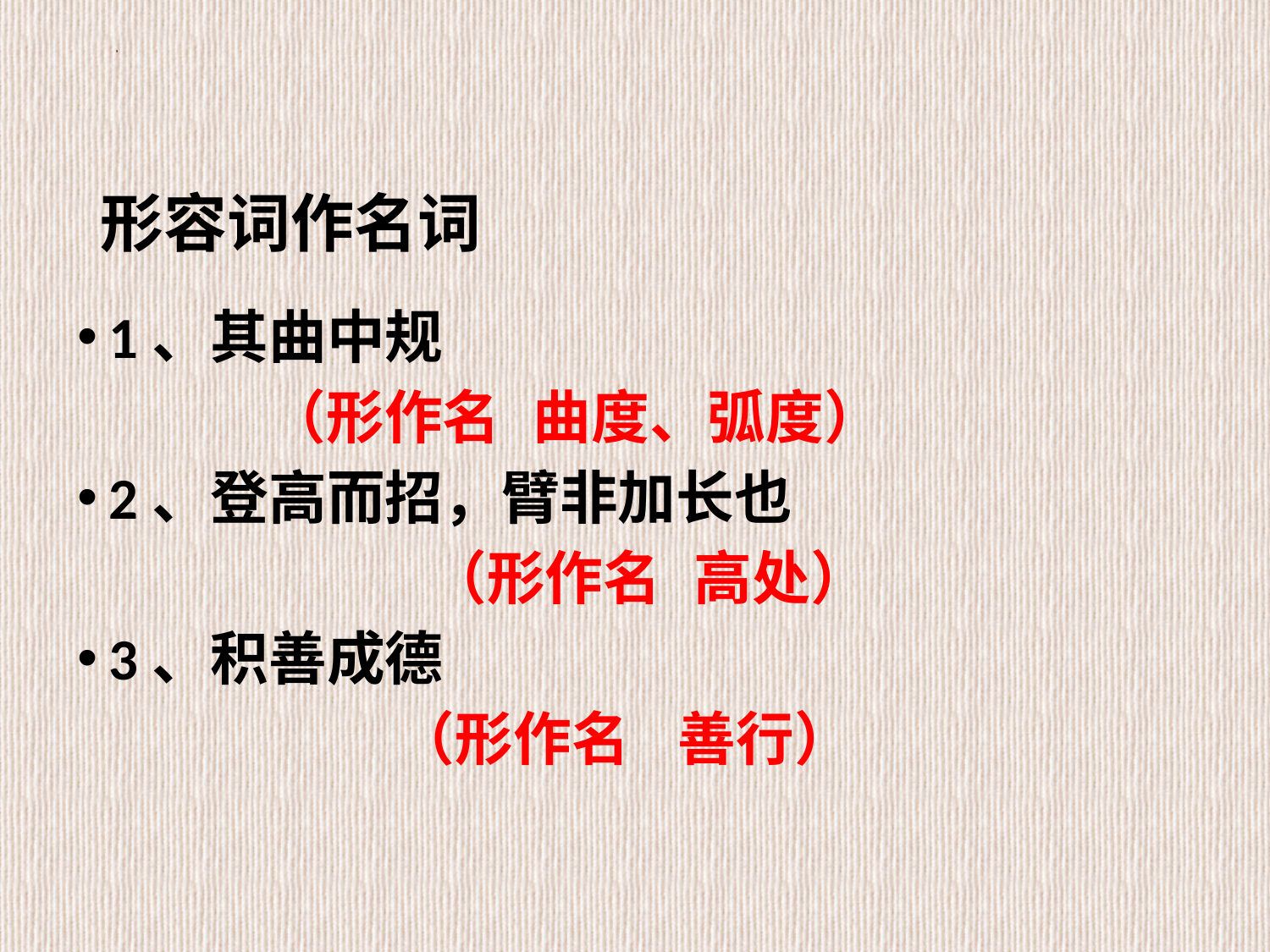

# 形容词作名词
1、其曲中规
           （形作名  曲度、弧度）
2、登高而招，臂非加长也
                     （形作名  高处）
3、积善成德
                   （形作名   善行）